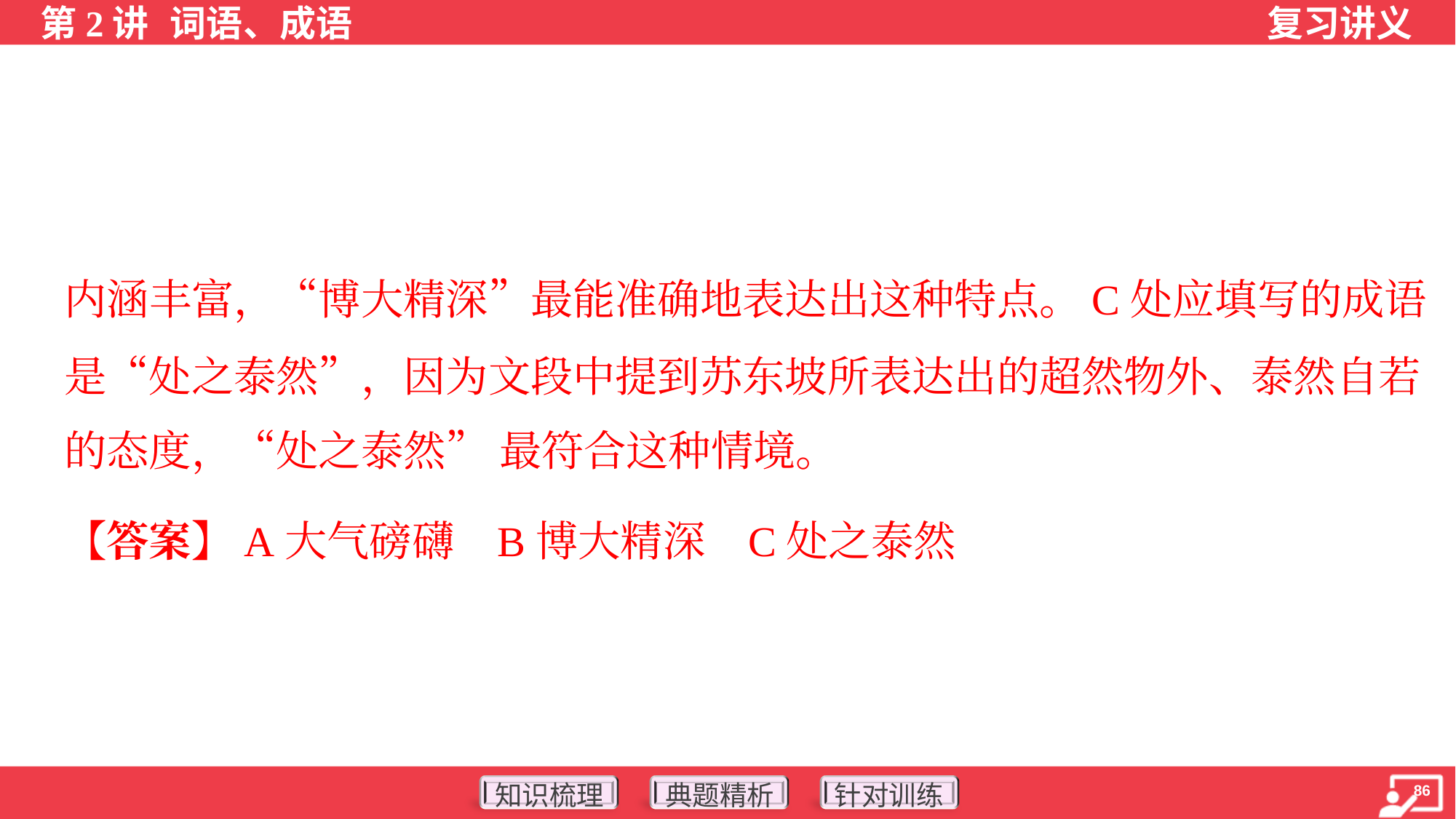

内涵丰富，“博大精深”最能准确地表达出这种特点。C处应填写的成语
是“处之泰然”，因为文段中提到苏东坡所表达出的超然物外、泰然自若
的态度，“处之泰然” 最符合这种情境。
【答案】A大气磅礴   B博大精深   C处之泰然